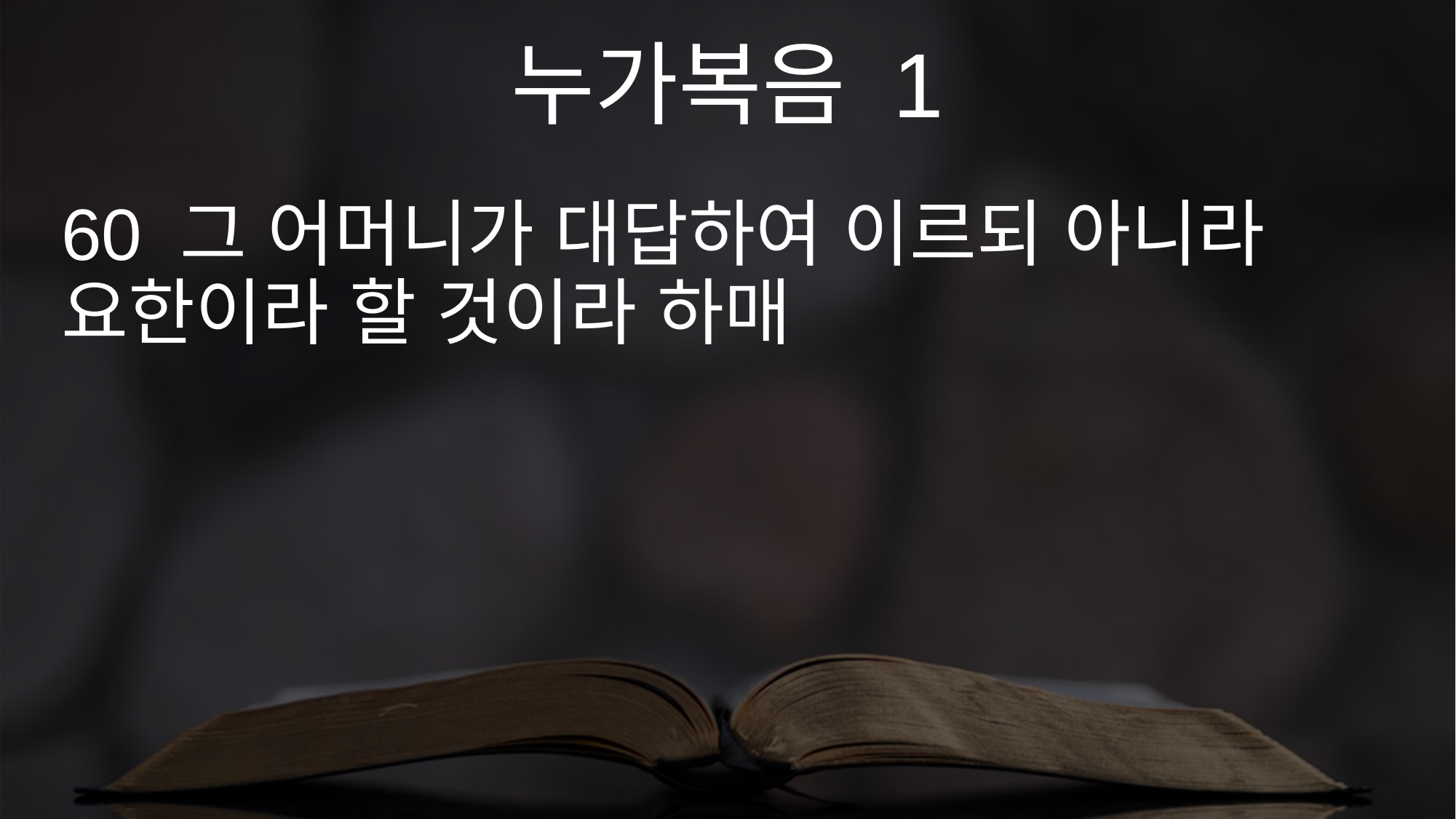

누가복음 1
60 그 어머니가 대답하여 이르되 아니라 요한이라 할 것이라 하매